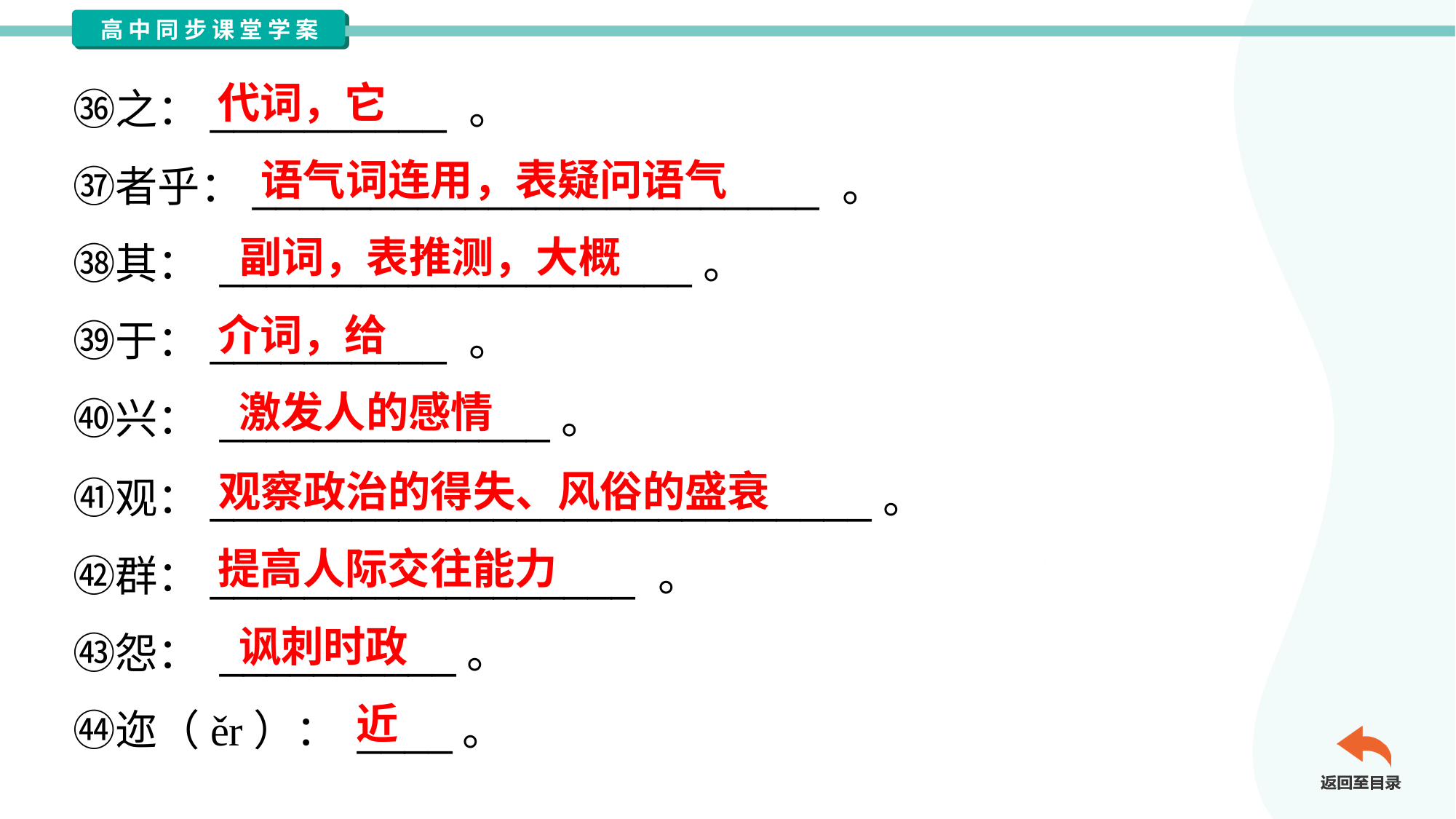

代词，它
㊱之：__________ 。
㊲者乎：________________________ 。
㊳其： ____________________。
㊴于：__________ 。
㊵兴： ______________。
语气词连用，表疑问语气
副词，表推测，大概
介词，给
激发人的感情
观察政治的得失、风俗的盛衰
㊶观：____________________________。
㊷群：__________________ 。
㊸怨： __________。
㊹迩（ěr）： ____。
提高人际交往能力
讽刺时政
近